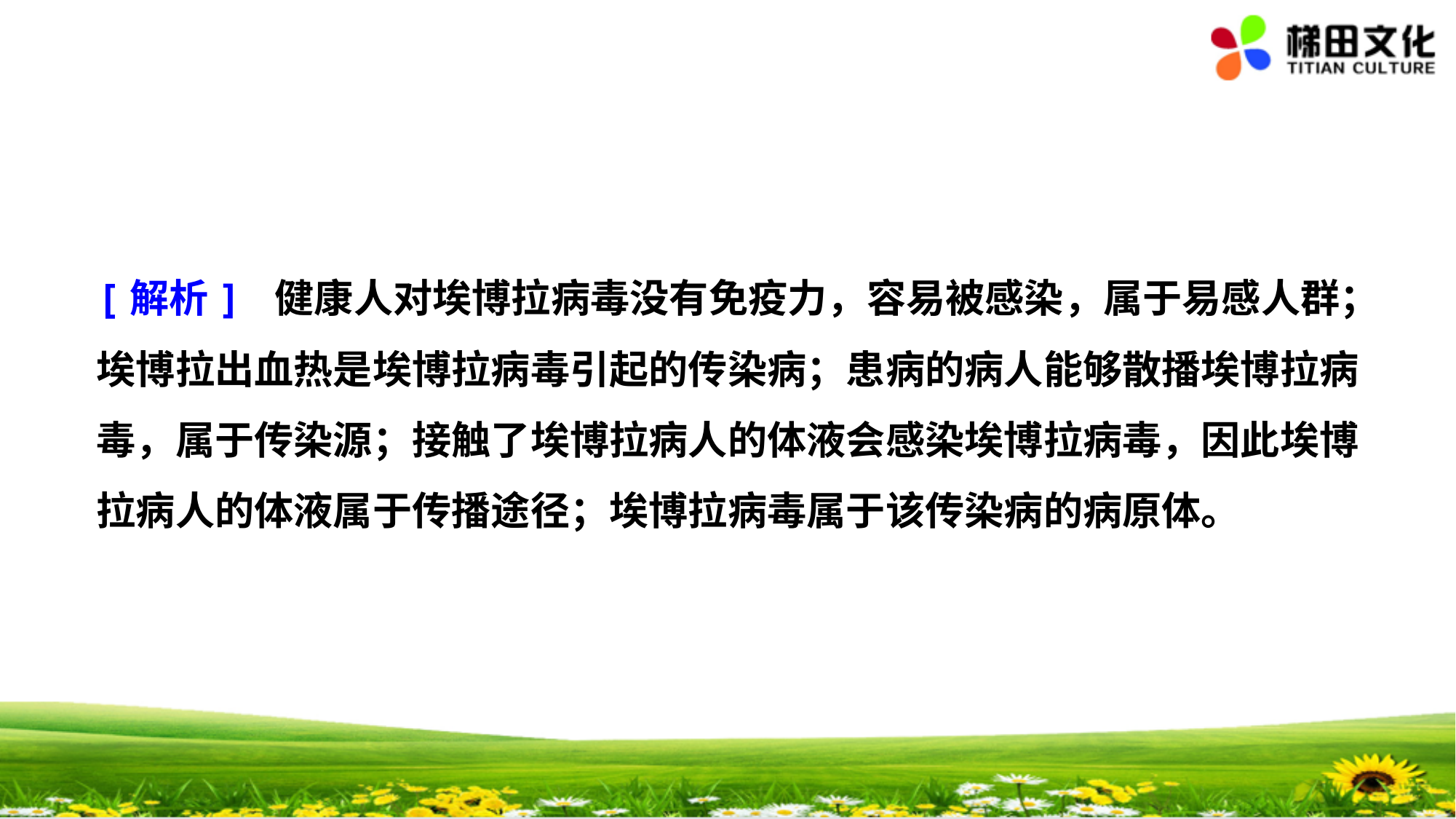

[解析] 健康人对埃博拉病毒没有免疫力，容易被感染，属于易感人群；埃博拉出血热是埃博拉病毒引起的传染病；患病的病人能够散播埃博拉病毒，属于传染源；接触了埃博拉病人的体液会感染埃博拉病毒，因此埃博拉病人的体液属于传播途径；埃博拉病毒属于该传染病的病原体。